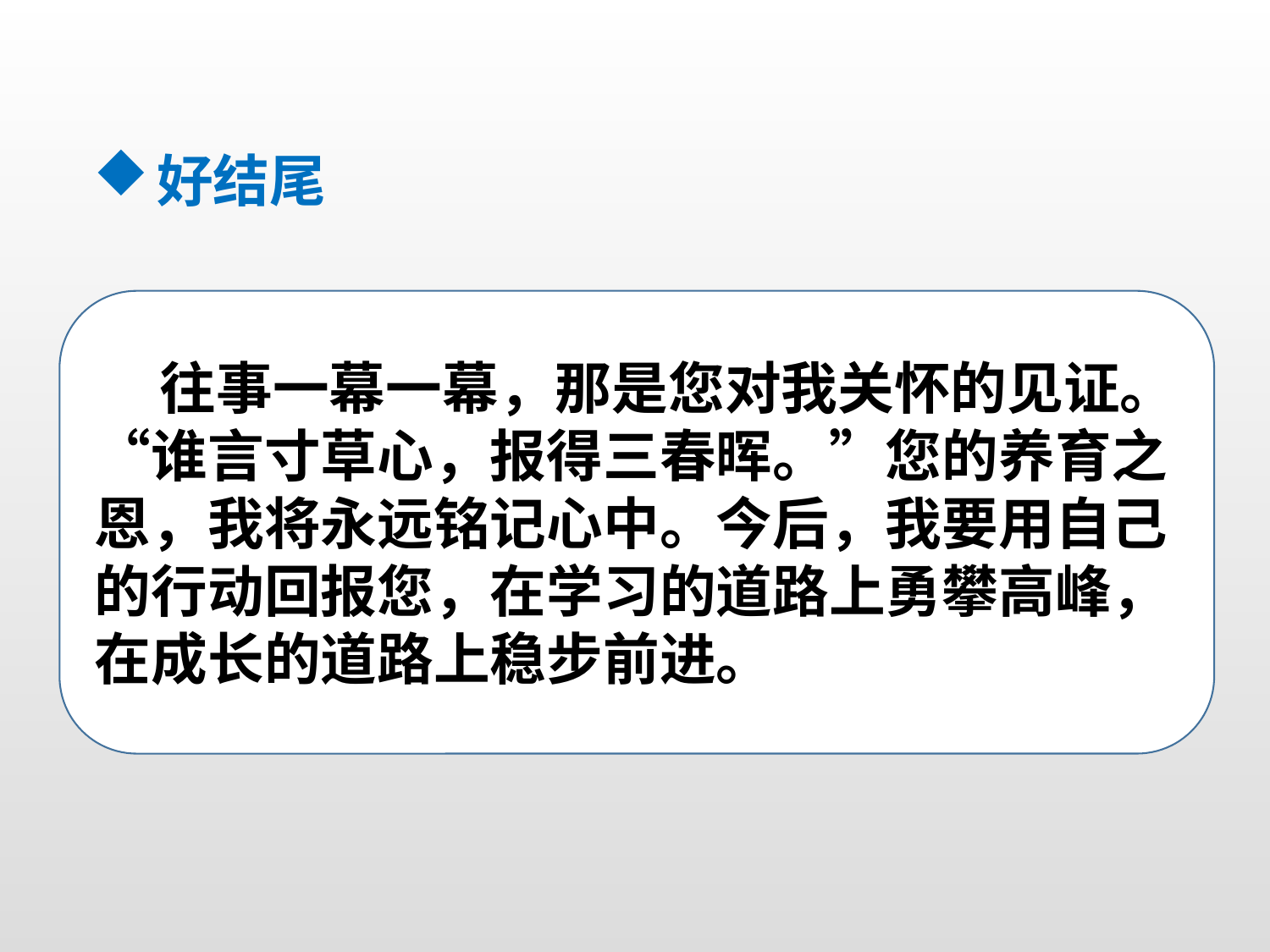

好结尾
    往事一幕一幕，那是您对我关怀的见证。“谁言寸草心，报得三春晖。”您的养育之恩，我将永远铭记心中。今后，我要用自己的行动回报您，在学习的道路上勇攀高峰，在成长的道路上稳步前进。